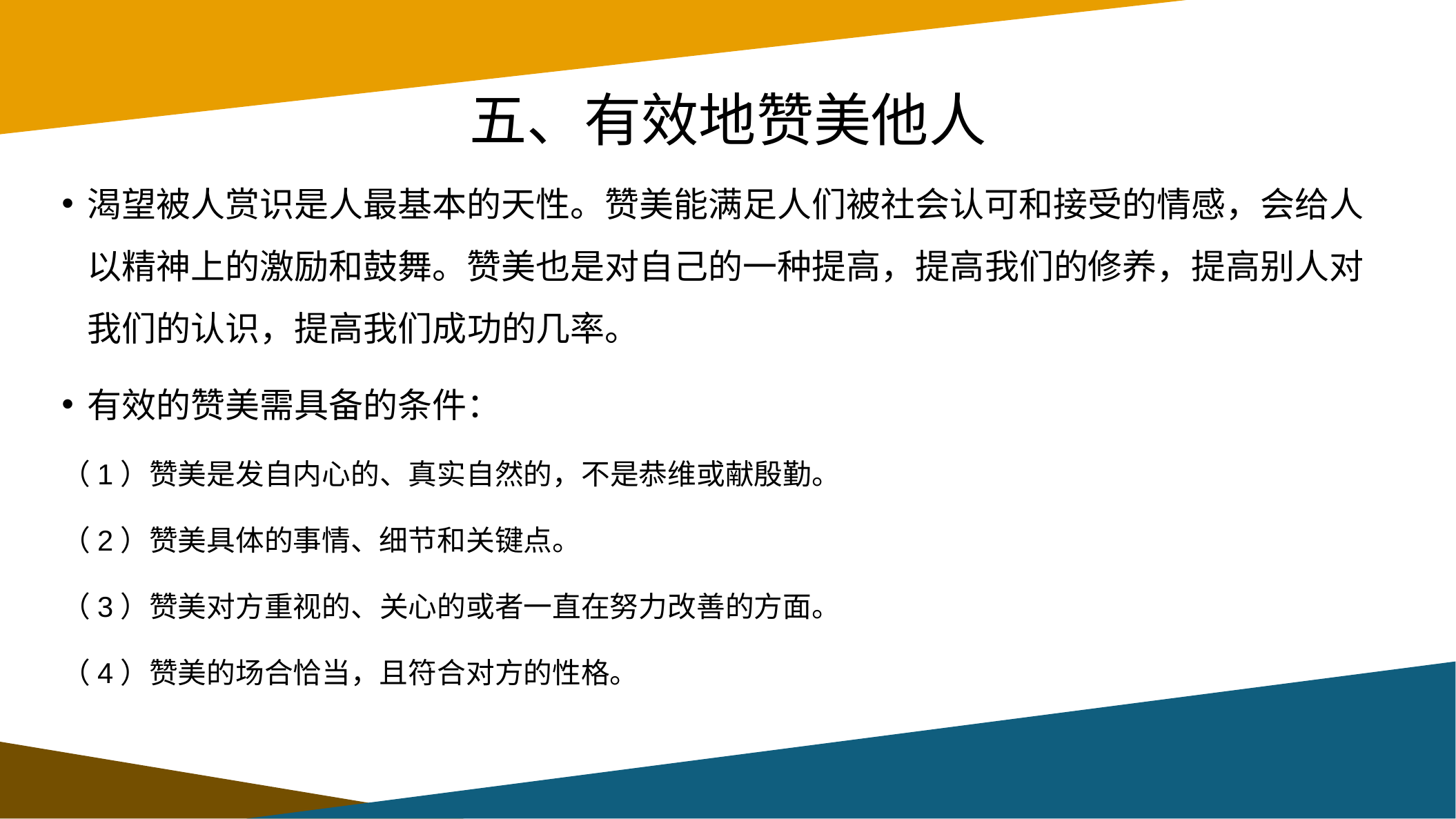

# 五、有效地赞美他人
渴望被人赏识是人最基本的天性。赞美能满足人们被社会认可和接受的情感，会给人以精神上的激励和鼓舞。赞美也是对自己的一种提高，提高我们的修养，提高别人对我们的认识，提高我们成功的几率。
有效的赞美需具备的条件：
（1）赞美是发自内心的、真实自然的，不是恭维或献殷勤。
（2）赞美具体的事情、细节和关键点。
（3）赞美对方重视的、关心的或者一直在努力改善的方面。
（4）赞美的场合恰当，且符合对方的性格。